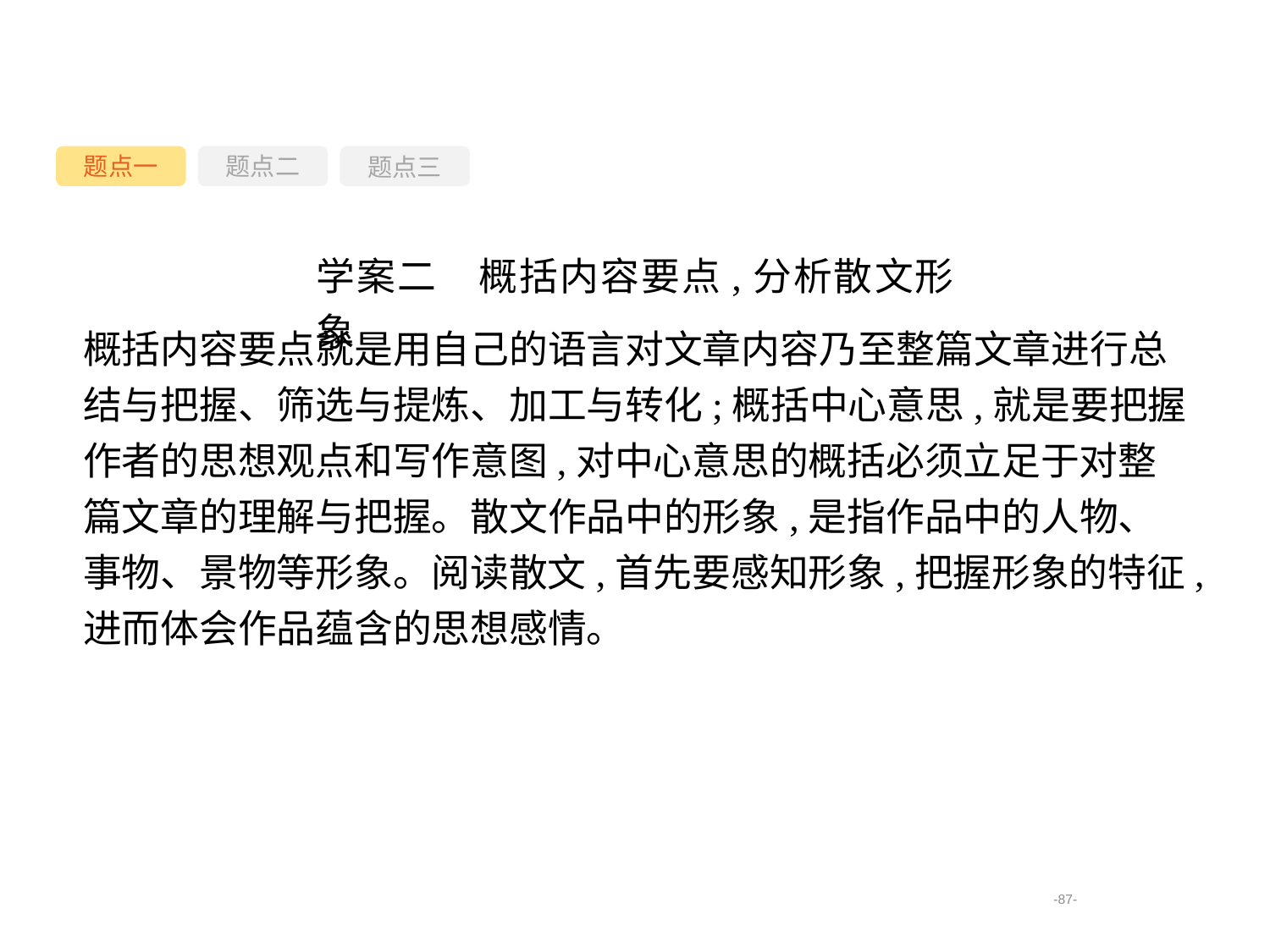

题点一
题点三
题点二
学案二　概括内容要点,分析散文形象
概括内容要点就是用自己的语言对文章内容乃至整篇文章进行总结与把握、筛选与提炼、加工与转化;概括中心意思,就是要把握作者的思想观点和写作意图,对中心意思的概括必须立足于对整篇文章的理解与把握。散文作品中的形象,是指作品中的人物、事物、景物等形象。阅读散文,首先要感知形象,把握形象的特征,进而体会作品蕴含的思想感情。
-87-